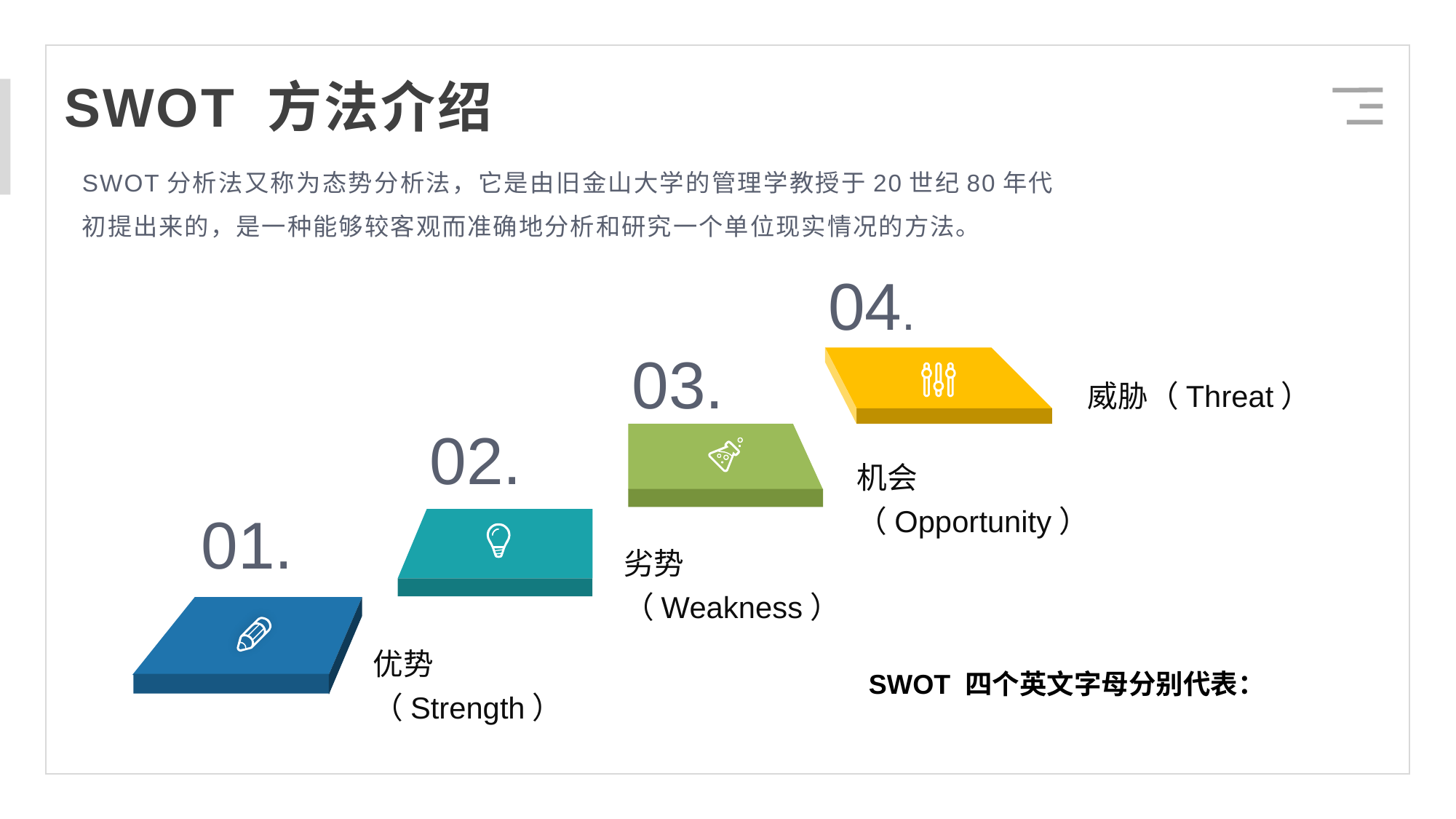

SWOT 方法介绍

SWOT分析法又称为态势分析法，它是由旧金山大学的管理学教授于20世纪80年代初提出来的，是一种能够较客观而准确地分析和研究一个单位现实情况的方法。
04.
03.

威胁（Threat）
02.

机会（Opportunity）
01.

劣势（Weakness）

优势（Strength）
SWOT 四个英文字母分别代表：